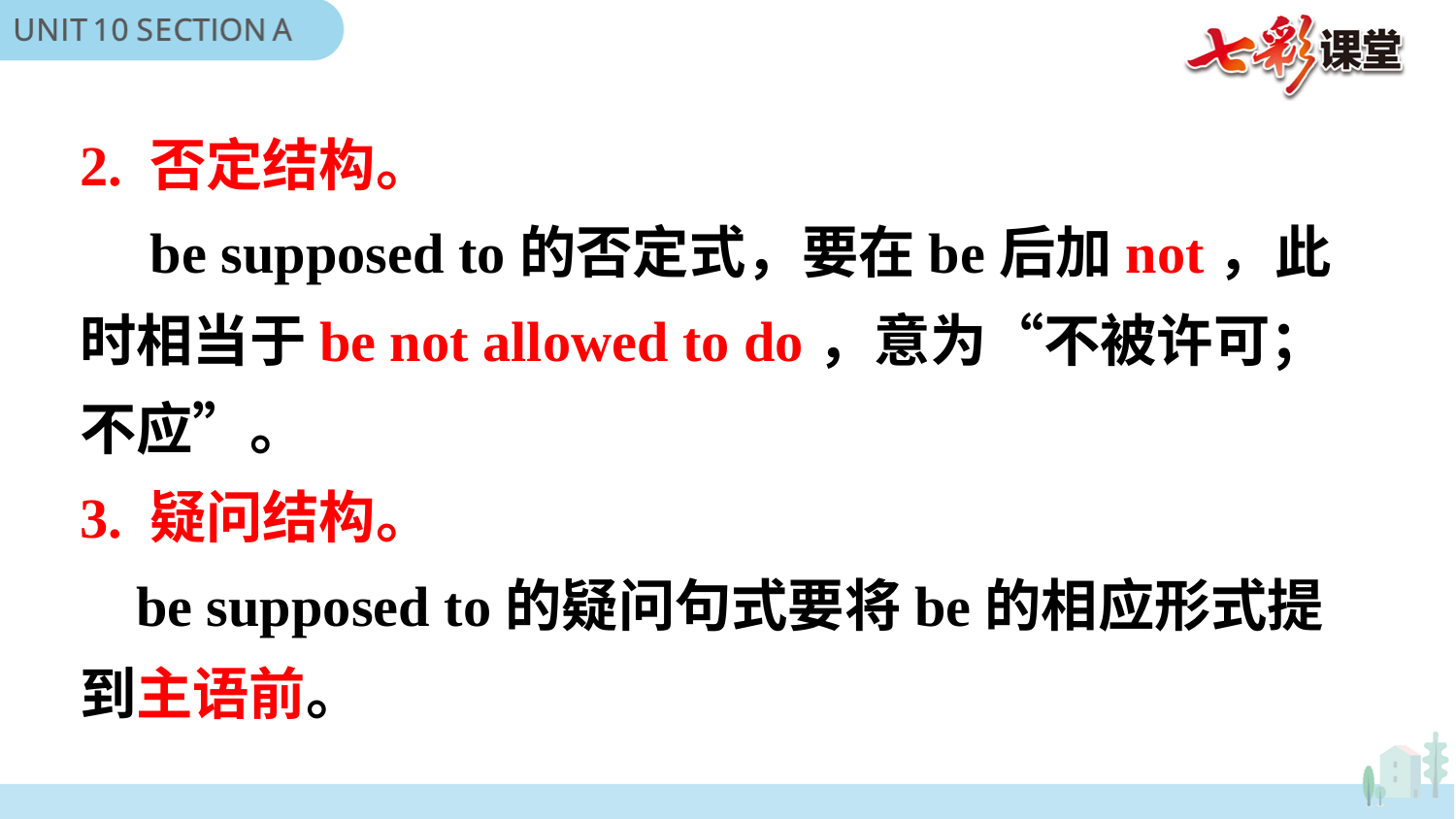

2. 否定结构。
     be supposed to的否定式，要在be后加not，此时相当于be not allowed to do，意为“不被许可；不应”。
3. 疑问结构。
    be supposed to的疑问句式要将be的相应形式提到主语前。